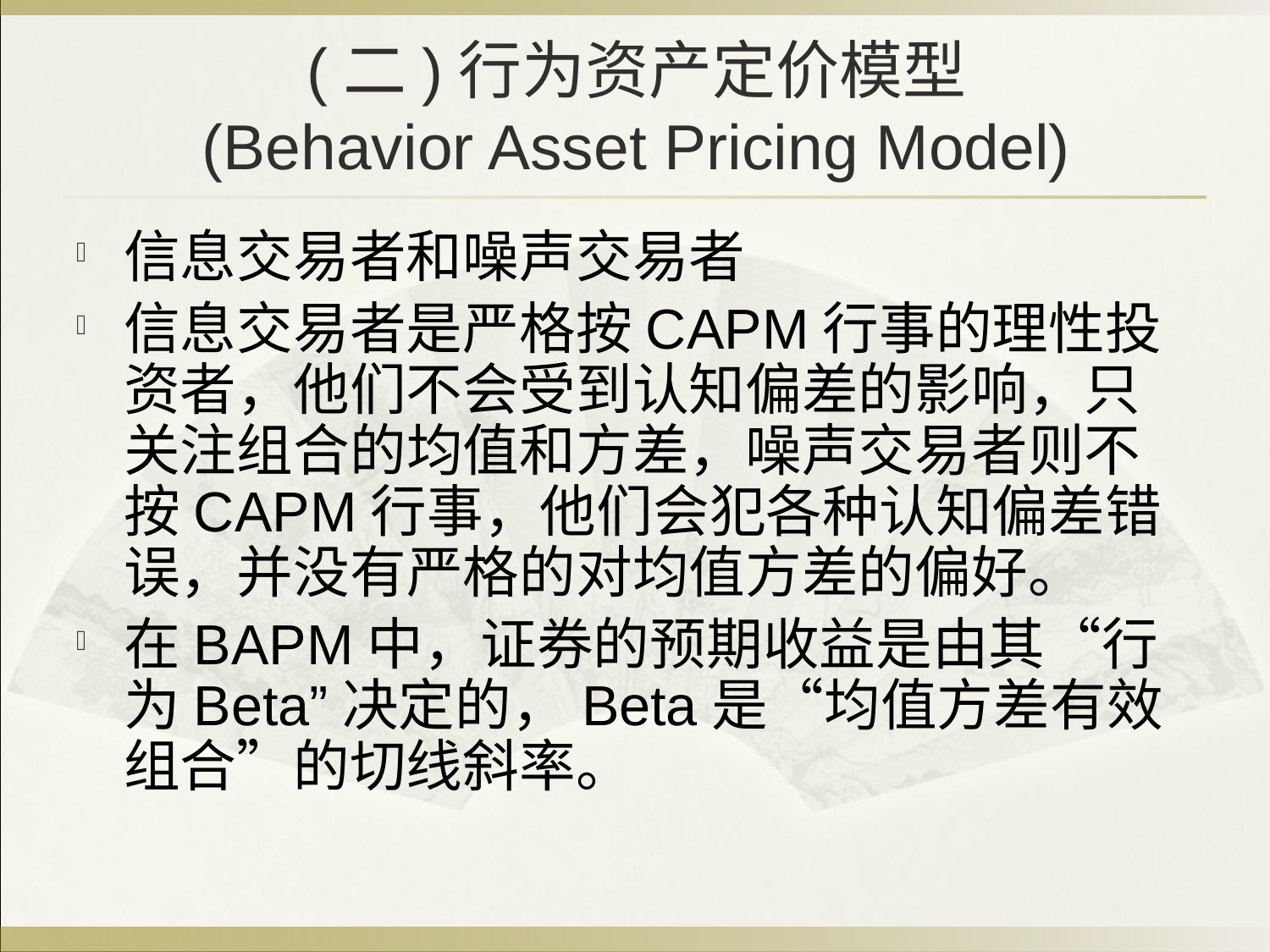

# (二)行为资产定价模型 (Behavior Asset Pricing Model)
信息交易者和噪声交易者
信息交易者是严格按CAPM行事的理性投资者，他们不会受到认知偏差的影响，只关注组合的均值和方差，噪声交易者则不按CAPM行事，他们会犯各种认知偏差错误，并没有严格的对均值方差的偏好。
在BAPM中，证券的预期收益是由其“行为Beta”决定的，Beta是“均值方差有效组合”的切线斜率。